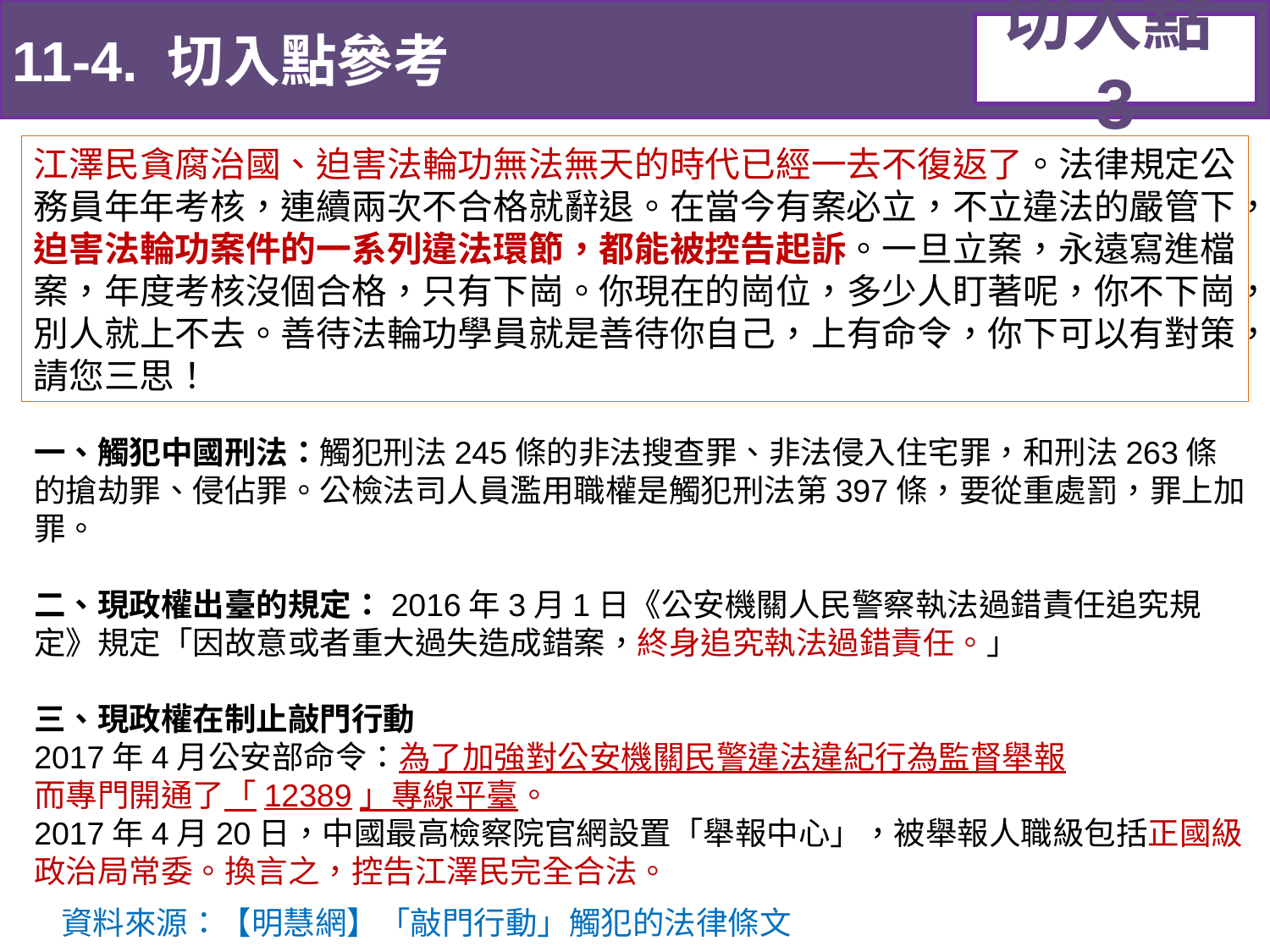

11-4. 切入點參考
切入點3
江澤民貪腐治國、迫害法輪功無法無天的時代已經一去不復返了。法律規定公務員年年考核，連續兩次不合格就辭退。在當今有案必立，不立違法的嚴管下，迫害法輪功案件的一系列違法環節，都能被控告起訴。一旦立案，永遠寫進檔案，年度考核沒個合格，只有下崗。你現在的崗位，多少人盯著呢，你不下崗，別人就上不去。善待法輪功學員就是善待你自己，上有命令，你下可以有對策，請您三思！
一、觸犯中國刑法：觸犯刑法245條的非法搜查罪、非法侵入住宅罪，和刑法263條的搶劫罪、侵佔罪。公檢法司人員濫用職權是觸犯刑法第397條，要從重處罰，罪上加罪。

二、現政權出臺的規定：2016年3月1日《公安機關人民警察執法過錯責任追究規定》規定「因故意或者重大過失造成錯案，終身追究執法過錯責任。」

三、現政權在制止敲門行動
2017年4月公安部命令：為了加強對公安機關民警違法違紀行為監督舉報
而專門開通了「12389」專線平臺。
2017年4月20日，中國最高檢察院官網設置「舉報中心」，被舉報人職級包括正國級政治局常委。換言之，控告江澤民完全合法。
資料來源：【明慧網】「敲門行動」觸犯的法律條文